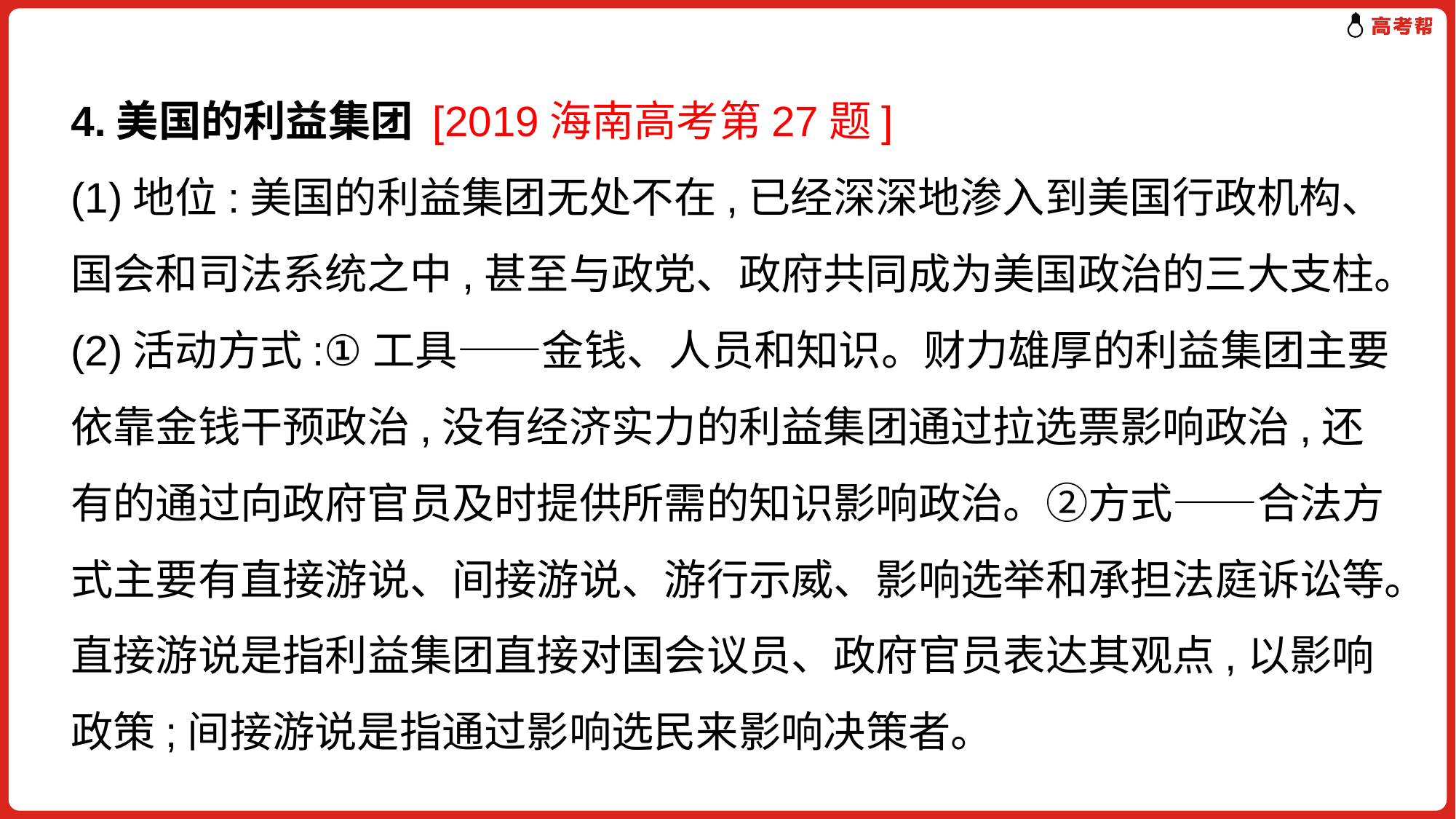

4.美国的利益集团 [2019海南高考第27题]
(1)地位:美国的利益集团无处不在,已经深深地渗入到美国行政机构、国会和司法系统之中,甚至与政党、政府共同成为美国政治的三大支柱。
(2)活动方式:①工具——金钱、人员和知识。财力雄厚的利益集团主要依靠金钱干预政治,没有经济实力的利益集团通过拉选票影响政治,还有的通过向政府官员及时提供所需的知识影响政治。②方式——合法方式主要有直接游说、间接游说、游行示威、影响选举和承担法庭诉讼等。直接游说是指利益集团直接对国会议员、政府官员表达其观点,以影响政策;间接游说是指通过影响选民来影响决策者。